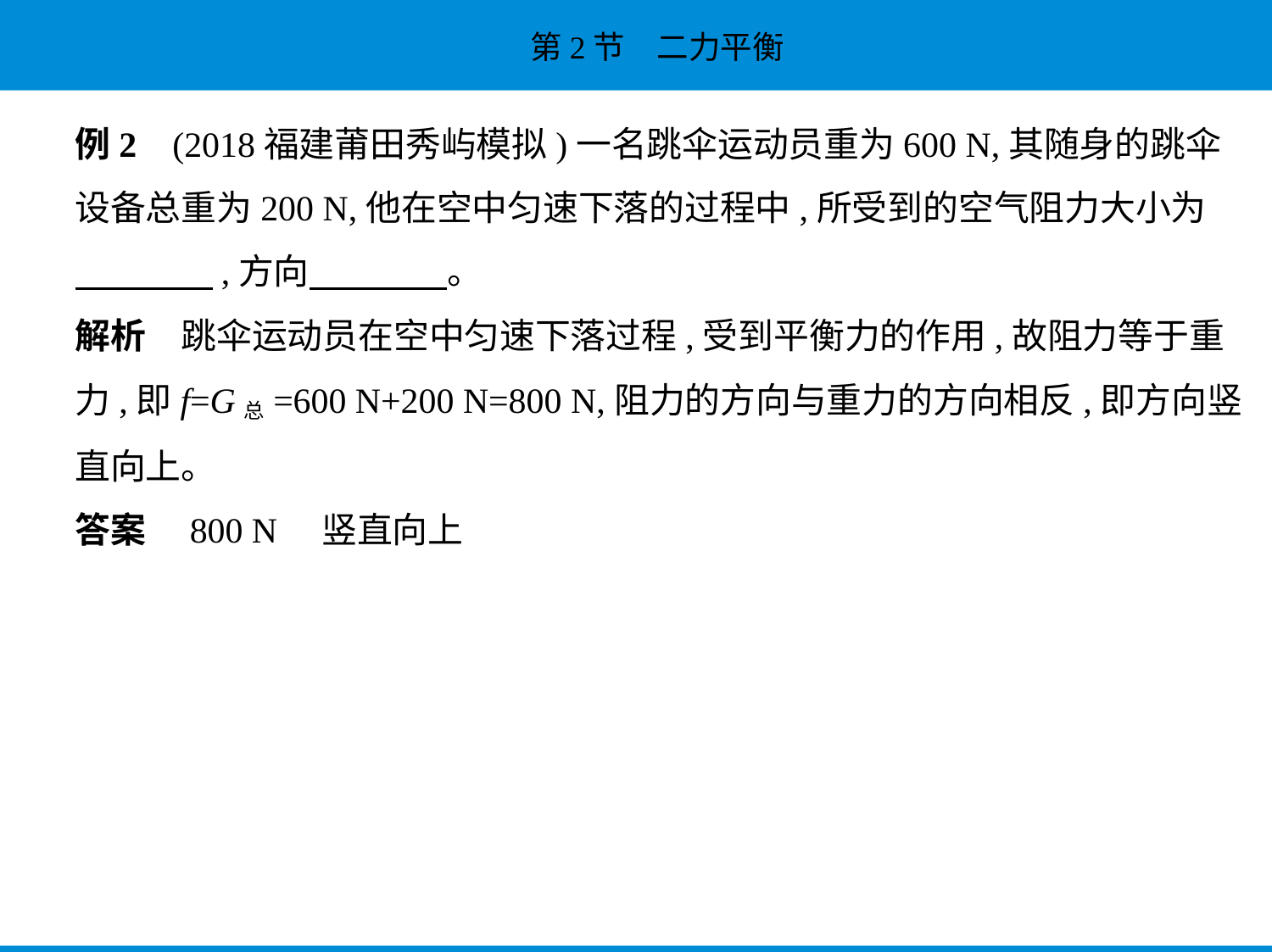

例2    (2018福建莆田秀屿模拟)一名跳伞运动员重为600 N,其随身的跳伞
设备总重为200 N,他在空中匀速下落的过程中,所受到的空气阻力大小为
　　　    ,方向　　　    。
解析　跳伞运动员在空中匀速下落过程,受到平衡力的作用,故阻力等于重
力,即f=G总=600 N+200 N=800 N,阻力的方向与重力的方向相反,即方向竖
直向上。
答案　800 N　竖直向上